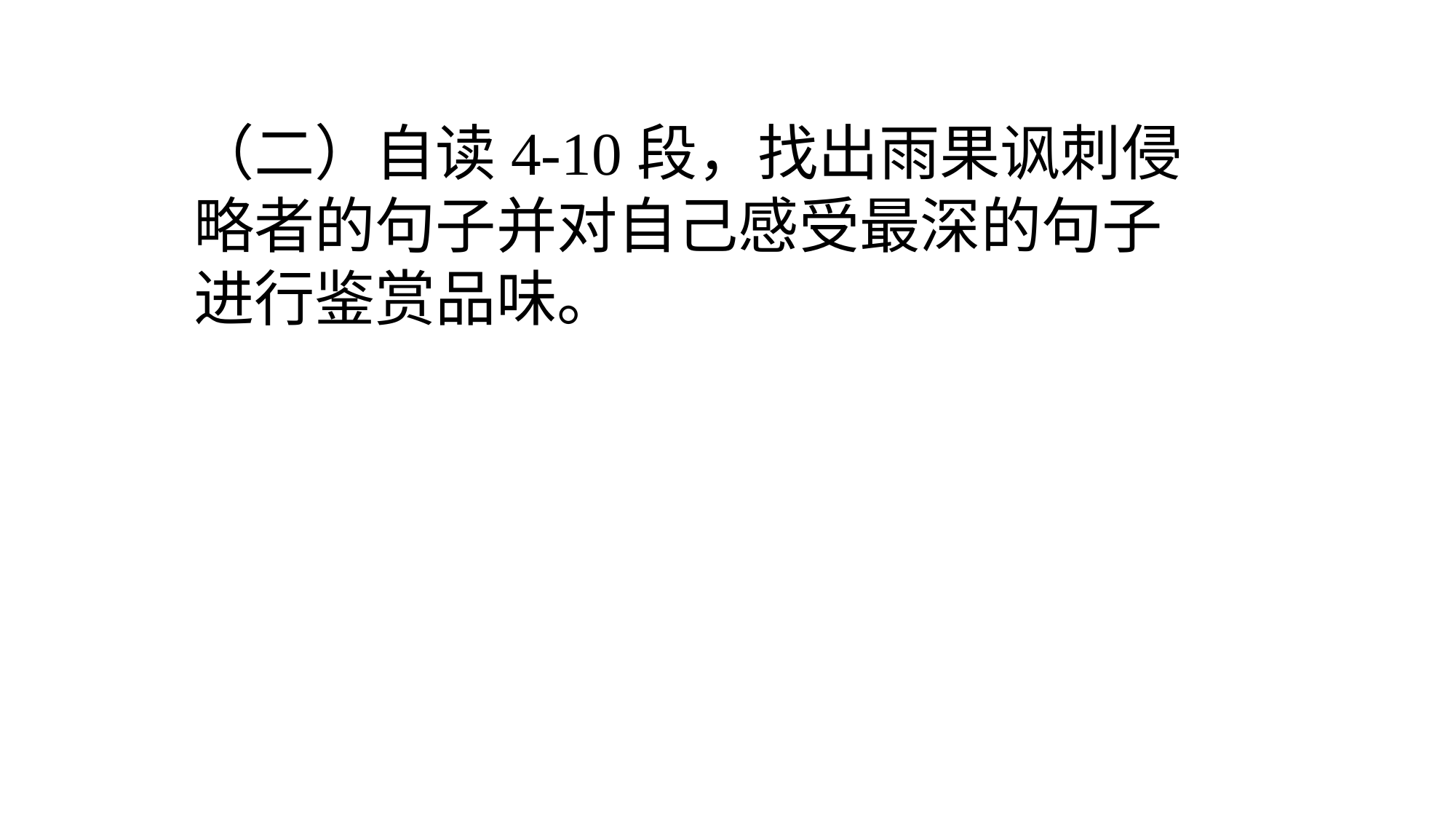

（二）自读4-10段，找出雨果讽刺侵略者的句子并对自己感受最深的句子进行鉴赏品味。